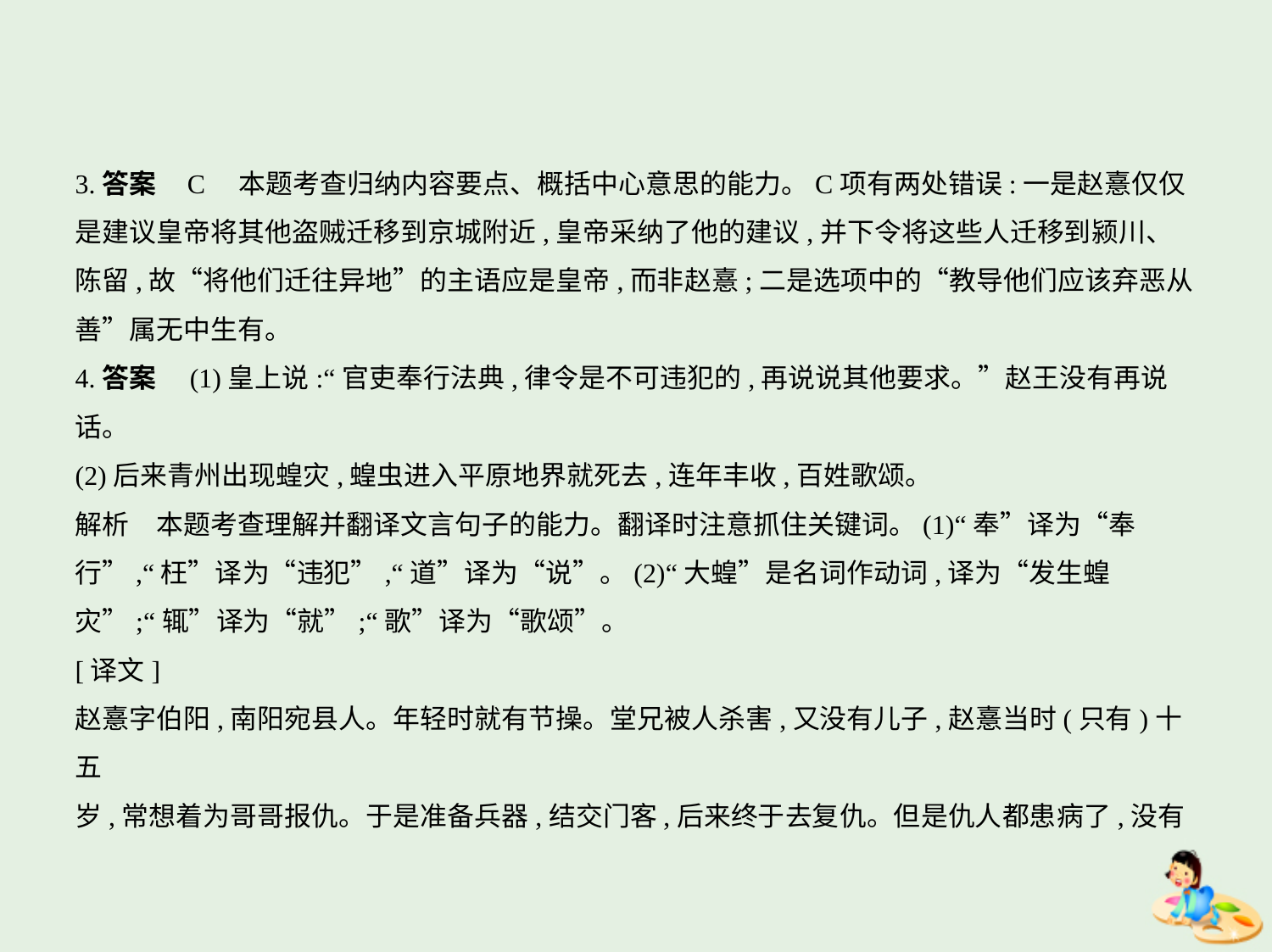

3.答案    C　本题考查归纳内容要点、概括中心意思的能力。C项有两处错误:一是赵憙仅仅
是建议皇帝将其他盗贼迁移到京城附近,皇帝采纳了他的建议,并下令将这些人迁移到颍川、
陈留,故“将他们迁往异地”的主语应是皇帝,而非赵憙;二是选项中的“教导他们应该弃恶从
善”属无中生有。
4.答案　(1)皇上说:“官吏奉行法典,律令是不可违犯的,再说说其他要求。”赵王没有再说话。
(2)后来青州出现蝗灾,蝗虫进入平原地界就死去,连年丰收,百姓歌颂。
解析　本题考查理解并翻译文言句子的能力。翻译时注意抓住关键词。(1)“奉”译为“奉
行”,“枉”译为“违犯”,“道”译为“说”。(2)“大蝗”是名词作动词,译为“发生蝗
灾”;“辄”译为“就”;“歌”译为“歌颂”。
[译文]
赵憙字伯阳,南阳宛县人。年轻时就有节操。堂兄被人杀害,又没有儿子,赵憙当时(只有)十五
岁,常想着为哥哥报仇。于是准备兵器,结交门客,后来终于去复仇。但是仇人都患病了,没有